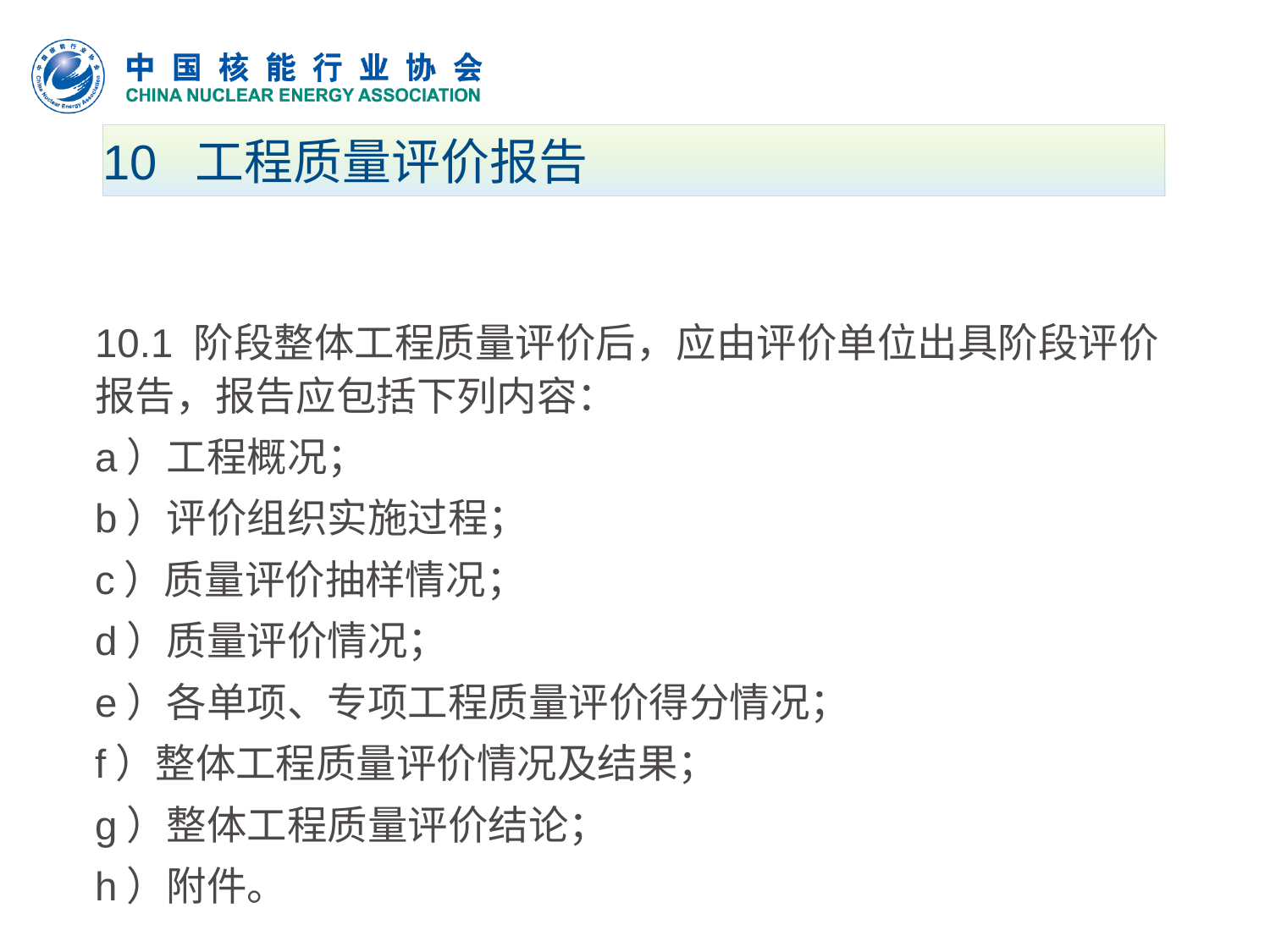

# 10  工程质量评价报告
10.1 阶段整体工程质量评价后，应由评价单位出具阶段评价报告，报告应包括下列内容：
a）工程概况；
b）评价组织实施过程；
c）质量评价抽样情况；
d）质量评价情况；
e）各单项、专项工程质量评价得分情况；
f）整体工程质量评价情况及结果；
g）整体工程质量评价结论；
h）附件。